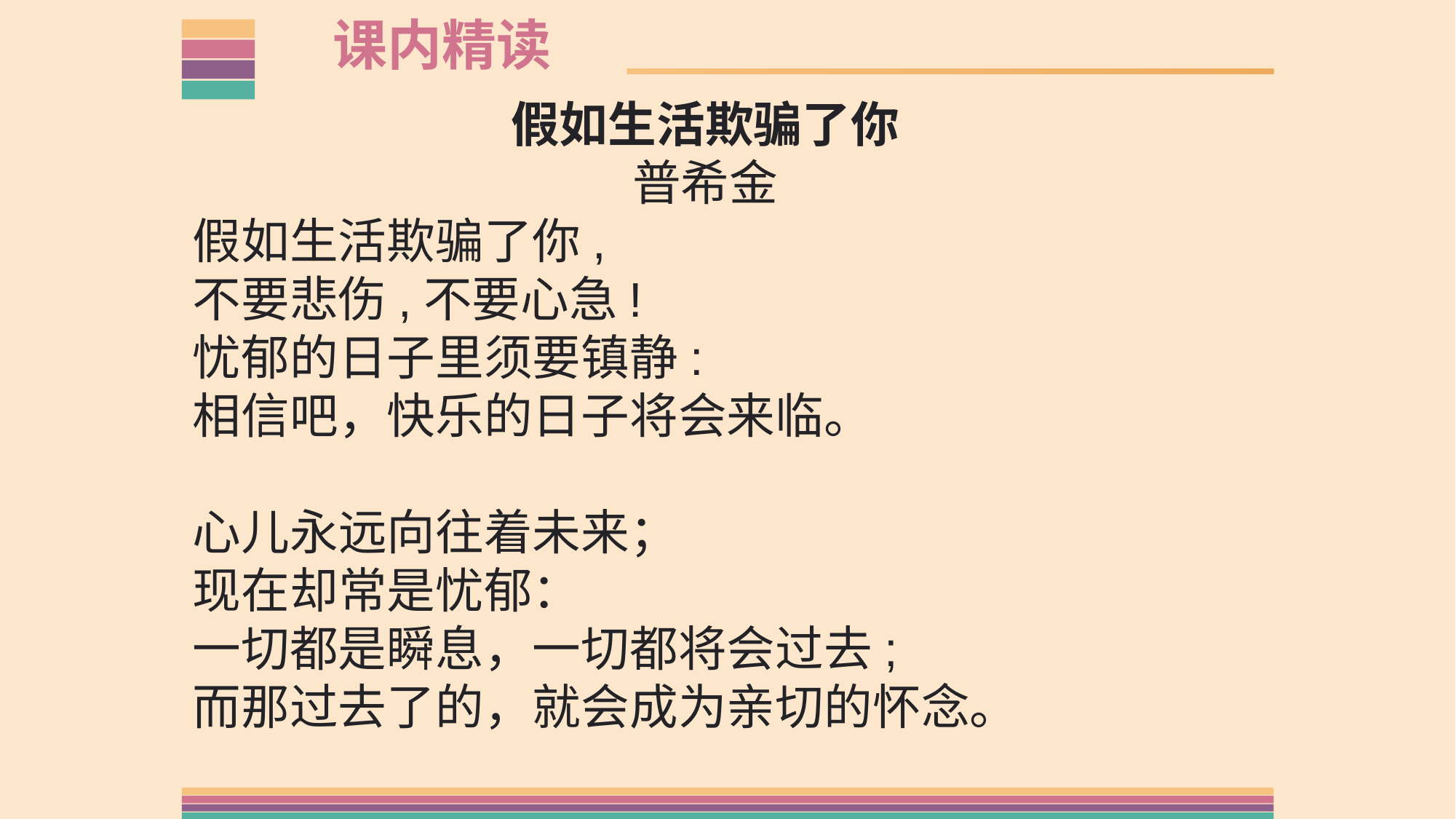

课内精读

假如生活欺骗了你
普希金
假如生活欺骗了你,
不要悲伤,不要心急!
忧郁的日子里须要镇静:
相信吧，快乐的日子将会来临。

心儿永远向往着未来；
现在却常是忧郁：
一切都是瞬息，一切都将会过去;
而那过去了的，就会成为亲切的怀念。